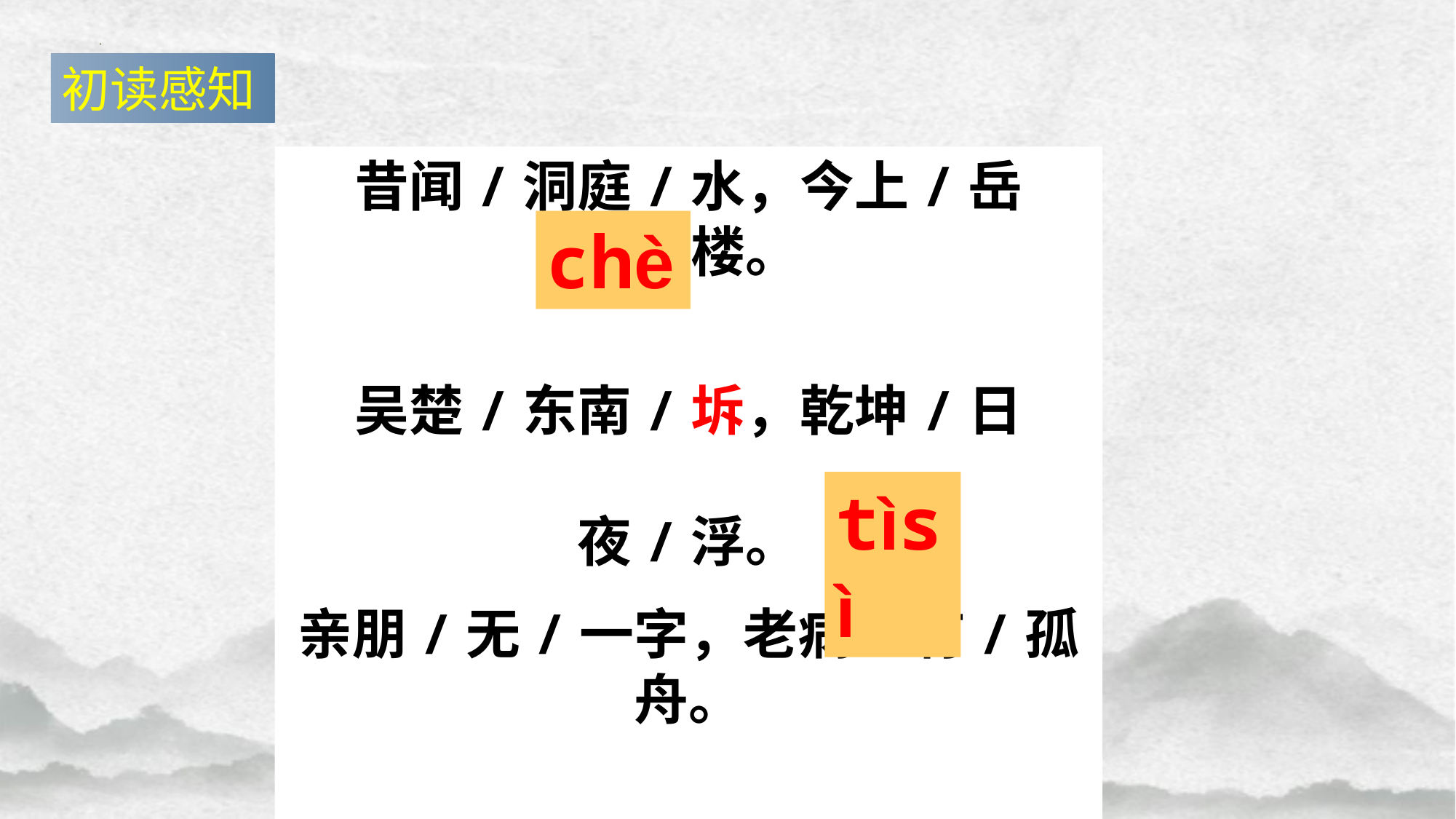

初读感知
昔闻/洞庭/水，今上/岳阳/楼。
吴楚/东南/坼，乾坤/日夜/浮。
亲朋/无/一字，老病/有/孤舟。
戎马/关山/北，凭轩/涕泗/流。
chè
tìsì